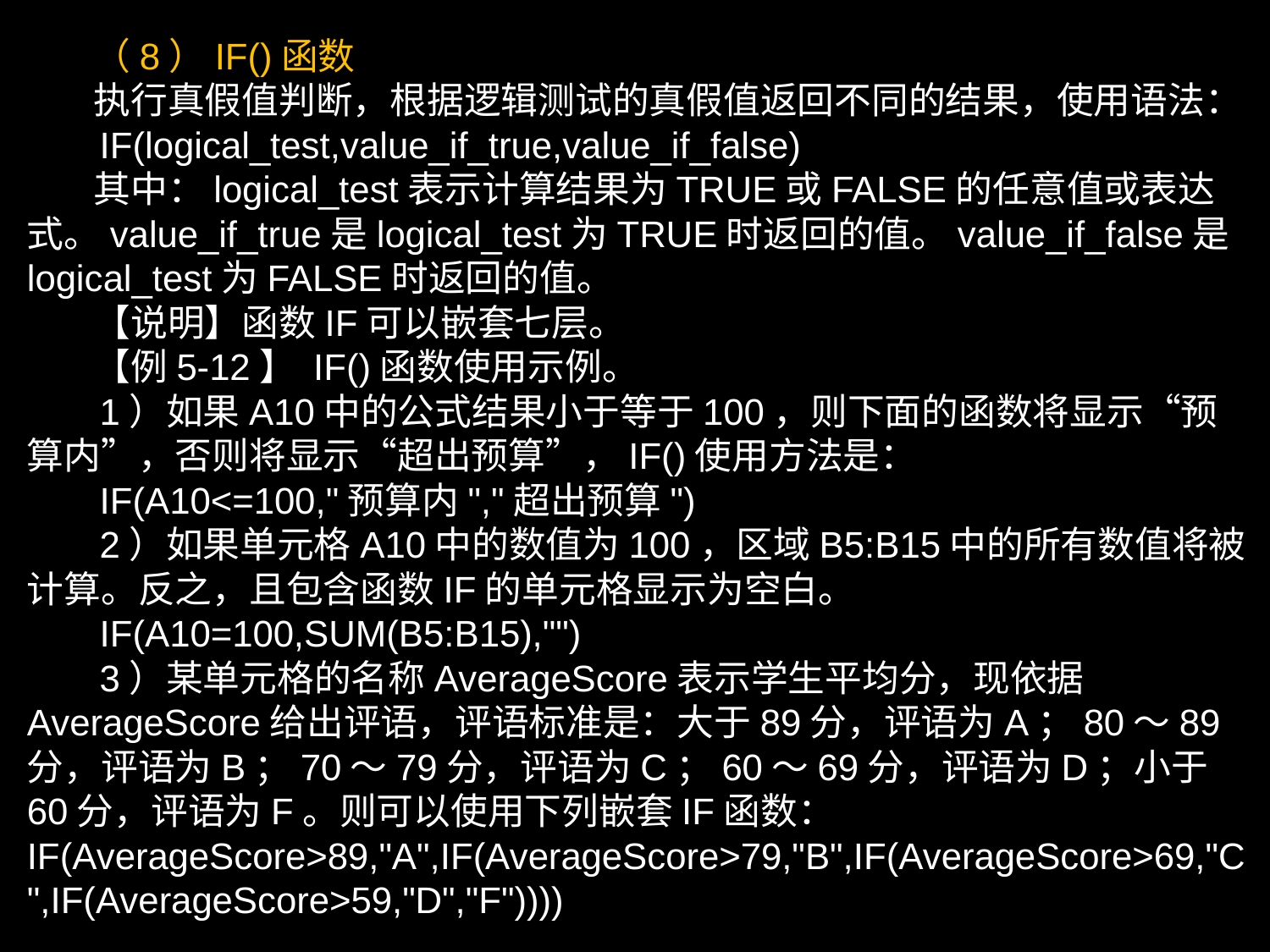

（8）IF()函数
       执行真假值判断，根据逻辑测试的真假值返回不同的结果，使用语法：
       IF(logical_test,value_if_true,value_if_false)
       其中：logical_test表示计算结果为TRUE或FALSE的任意值或表达式。value_if_true是logical_test为TRUE时返回的值。value_if_false是logical_test为FALSE时返回的值。
       【说明】函数IF可以嵌套七层。
       【例5-12】 IF()函数使用示例。
       1）如果A10中的公式结果小于等于100，则下面的函数将显示“预算内”，否则将显示“超出预算”，IF()使用方法是：
       IF(A10<=100,"预算内","超出预算")
       2）如果单元格A10中的数值为100，区域B5:B15中的所有数值将被计算。反之，且包含函数IF的单元格显示为空白。
       IF(A10=100,SUM(B5:B15),"")
       3）某单元格的名称AverageScore表示学生平均分，现依据AverageScore给出评语，评语标准是：大于89分，评语为A；80～89分，评语为B；70～79分，评语为C；60～69分，评语为D；小于60分，评语为F。则可以使用下列嵌套IF函数：
IF(AverageScore>89,"A",IF(AverageScore>79,"B",IF(AverageScore>69,"C",IF(AverageScore>59,"D","F"))))